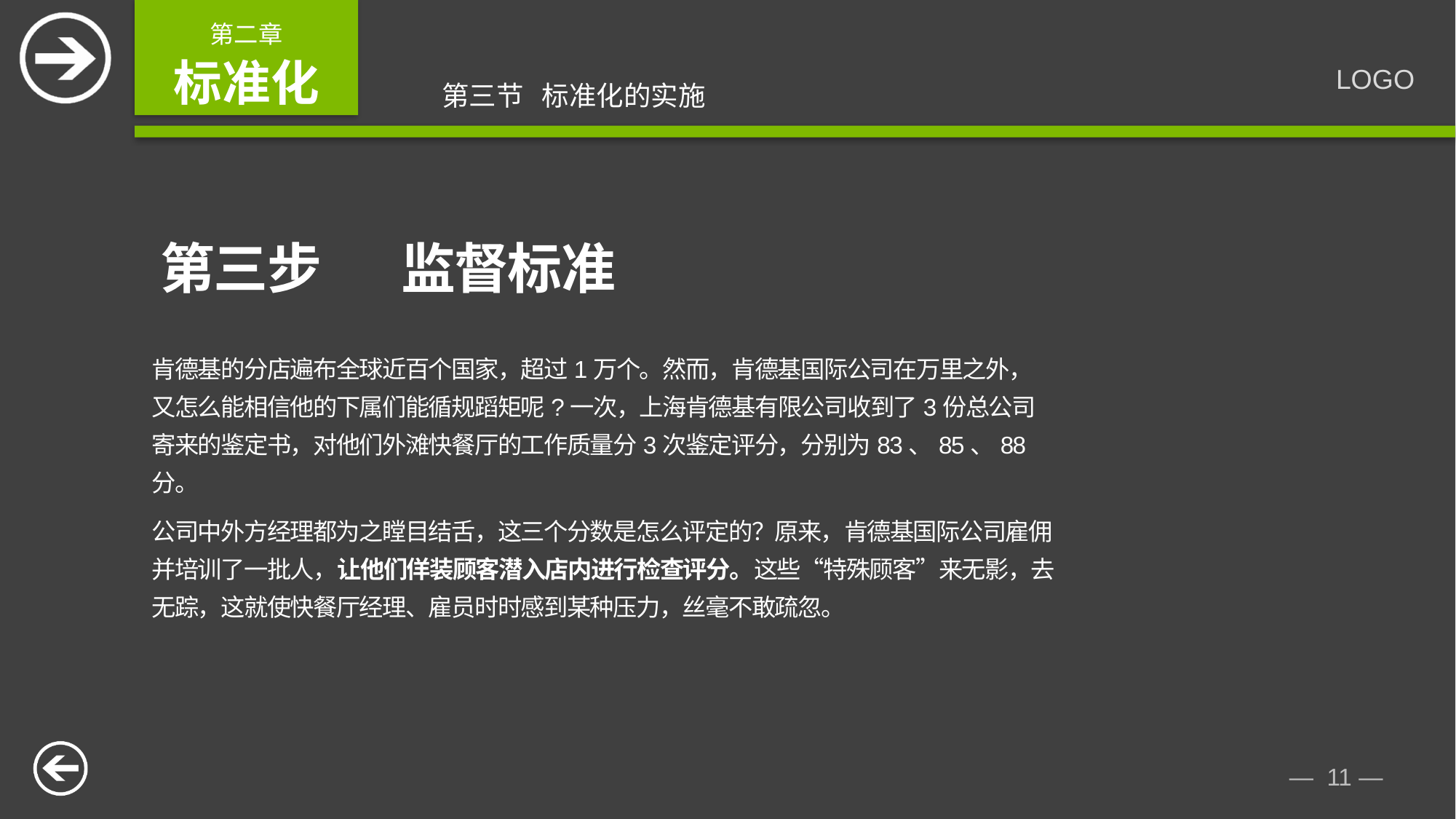

第三步
监督标准
肯德基的分店遍布全球近百个国家，超过1万个。然而，肯德基国际公司在万里之外，又怎么能相信他的下属们能循规蹈矩呢?一次，上海肯德基有限公司收到了3份总公司寄来的鉴定书，对他们外滩快餐厅的工作质量分3次鉴定评分，分别为83、85、88分。
公司中外方经理都为之瞠目结舌，这三个分数是怎么评定的？原来，肯德基国际公司雇佣并培训了一批人，让他们佯装顾客潜入店内进行检查评分。这些“特殊顾客”来无影，去无踪，这就使快餐厅经理、雇员时时感到某种压力，丝毫不敢疏忽。